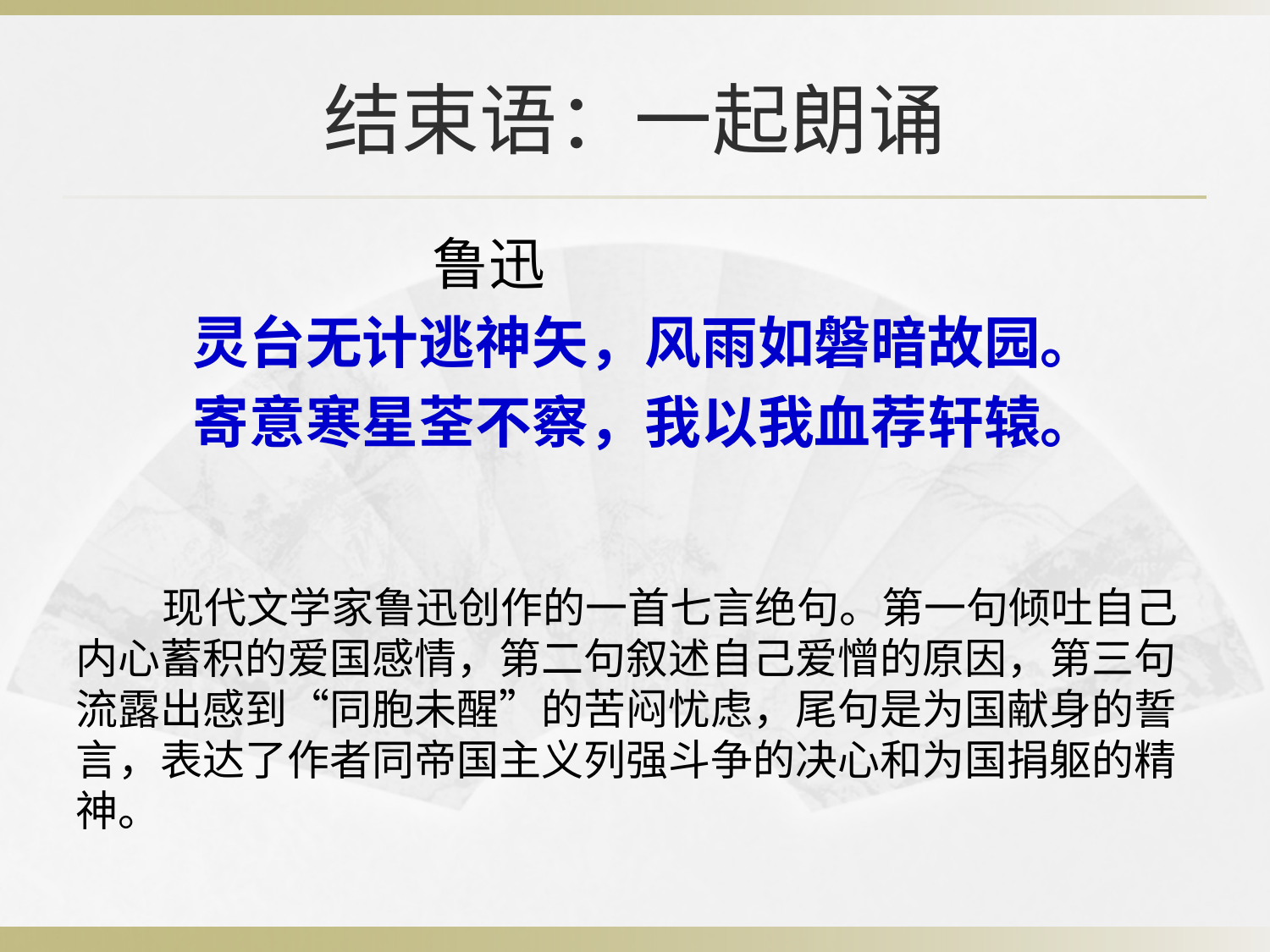

# 结束语：一起朗诵
                           鲁迅
        灵台无计逃神矢，风雨如磐暗故园。
        寄意寒星荃不察，我以我血荐轩辕。

        现代文学家鲁迅创作的一首七言绝句。第一句倾吐自己内心蓄积的爱国感情，第二句叙述自己爱憎的原因，第三句流露出感到“同胞未醒”的苦闷忧虑，尾句是为国献身的誓言，表达了作者同帝国主义列强斗争的决心和为国捐躯的精神。